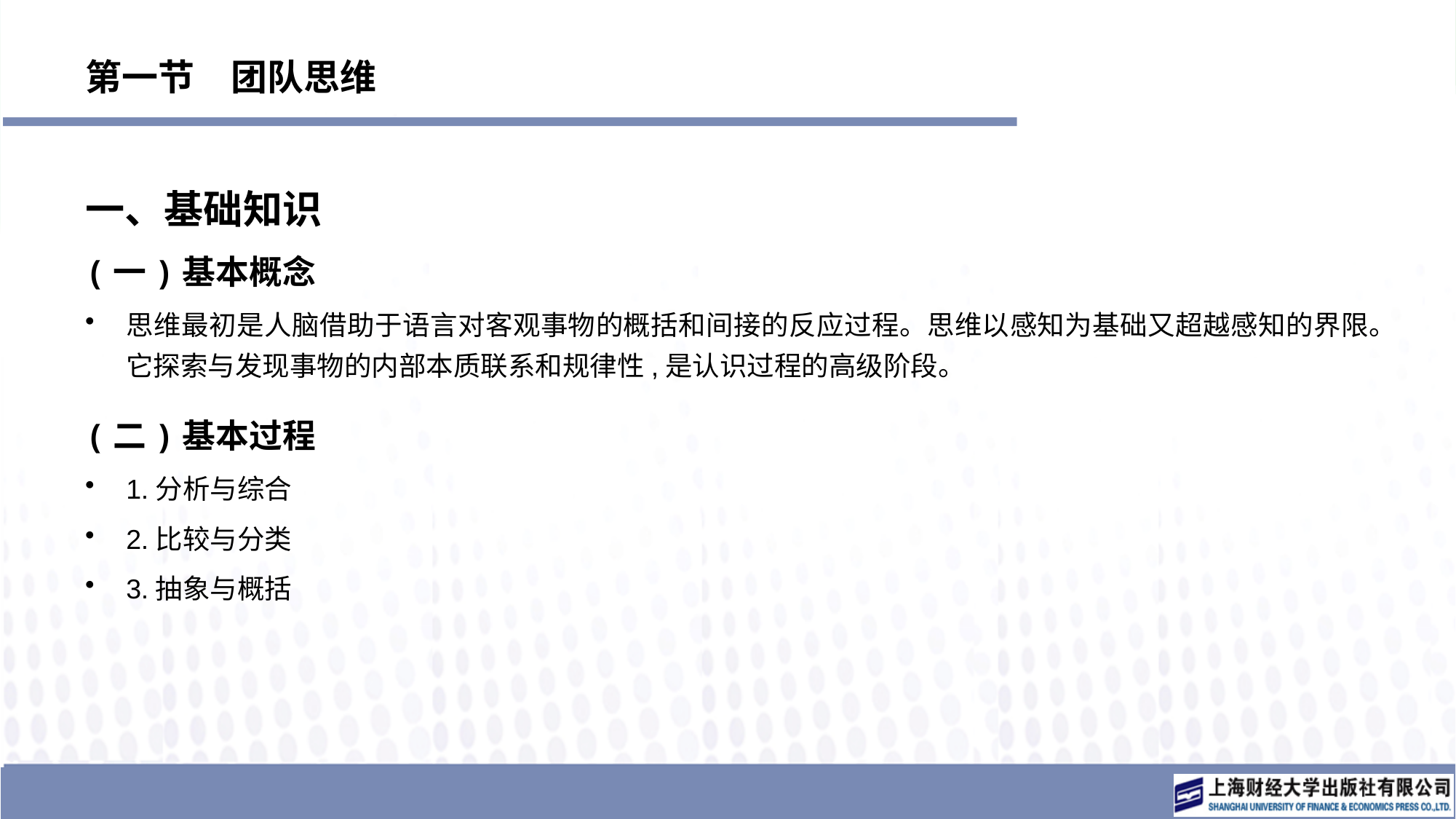

# 第一节　团队思维
一、基础知识
(一)基本概念
思维最初是人脑借助于语言对客观事物的概括和间接的反应过程。思维以感知为基础又超越感知的界限。它探索与发现事物的内部本质联系和规律性,是认识过程的高级阶段。
(二)基本过程
1.分析与综合
2.比较与分类
3.抽象与概括